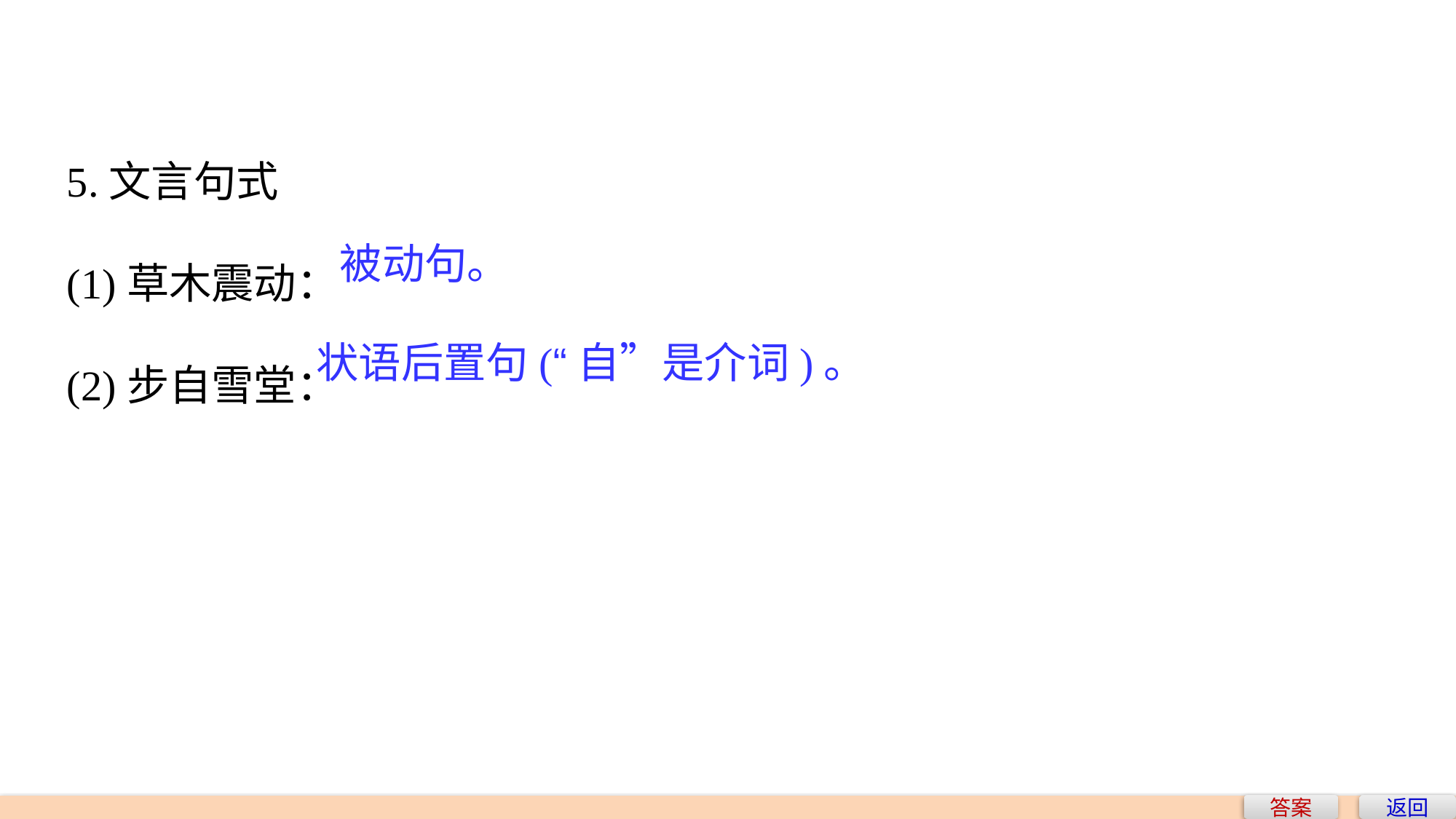

5.文言句式
(1)草木震动：
(2)步自雪堂：
被动句。
状语后置句(“自”是介词)。
答案
返回